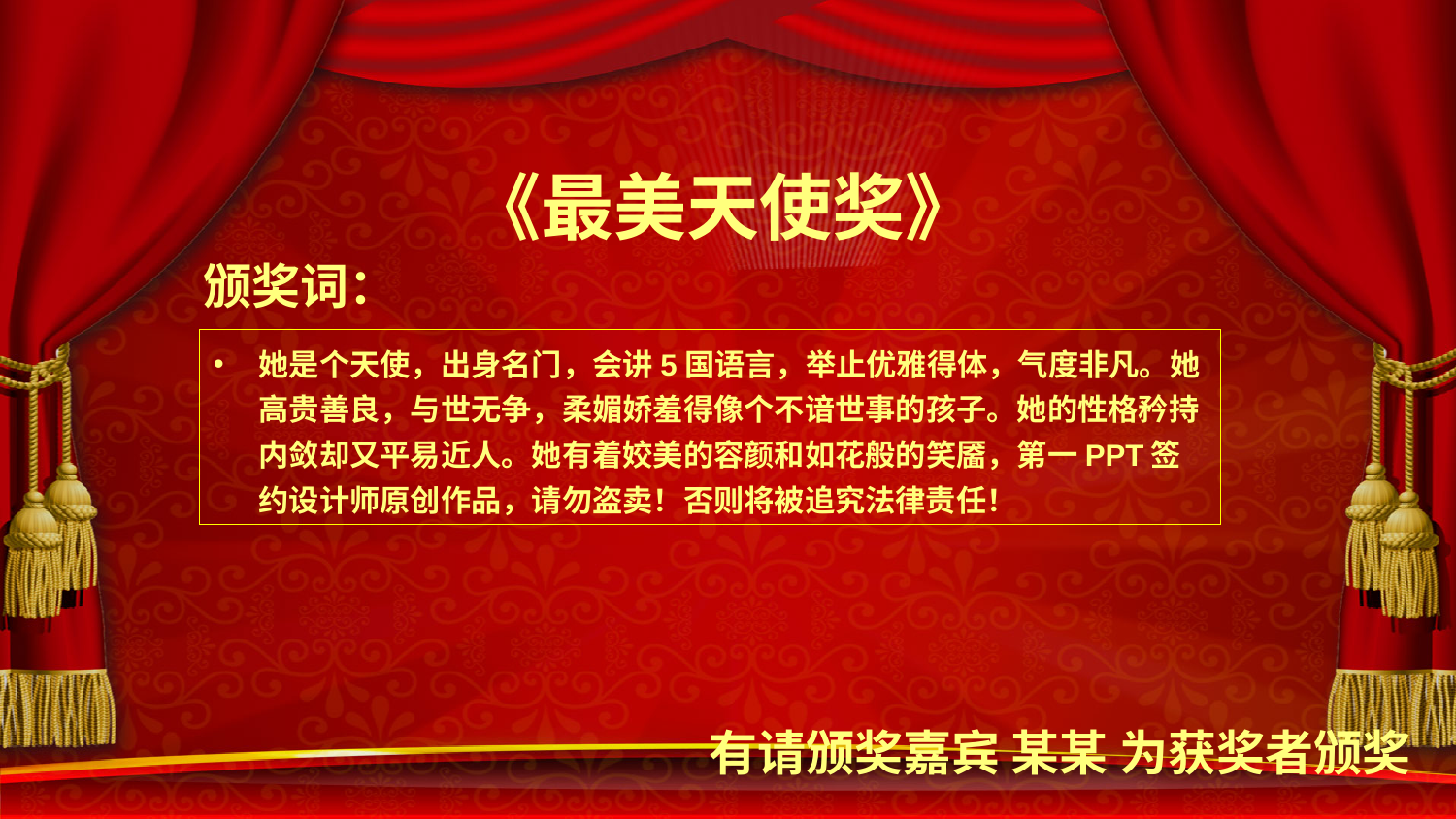

《最美天使奖》
颁奖词：
她是个天使，出身名门，会讲5国语言，举止优雅得体，气度非凡。她高贵善良，与世无争，柔媚娇羞得像个不谙世事的孩子。她的性格矜持内敛却又平易近人。她有着姣美的容颜和如花般的笑靥，第一PPT签约设计师原创作品，请勿盗卖！否则将被追究法律责任！
有请颁奖嘉宾 某某 为获奖者颁奖